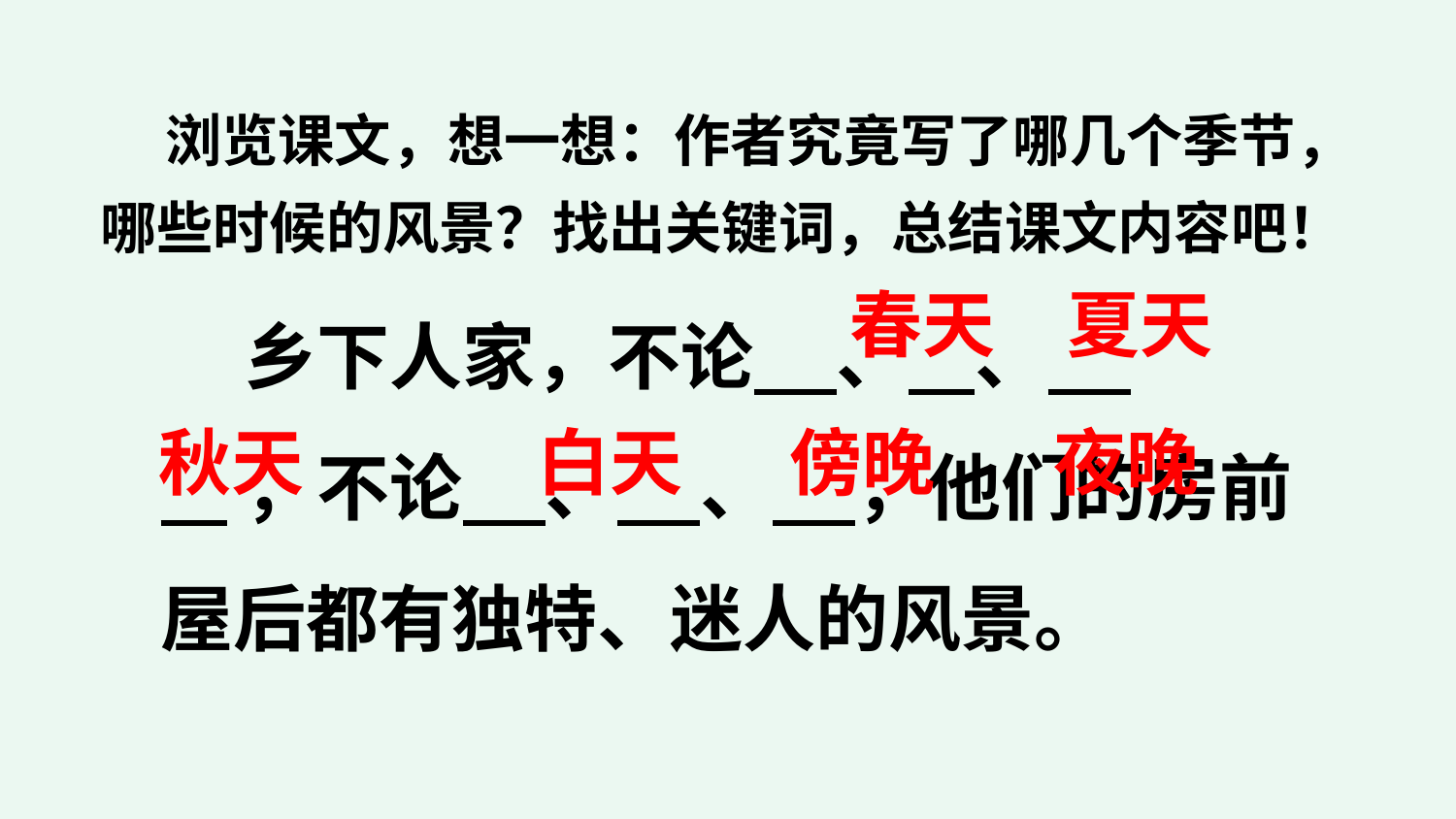

浏览课文，想一想：作者究竟写了哪几个季节，哪些时候的风景？找出关键词，总结课文内容吧！
    乡下人家，不论     、    、
    ，不论     、     、     ，他们的房前屋后都有独特、迷人的风景。
春天
夏天
秋天
白天
傍晚
夜晚